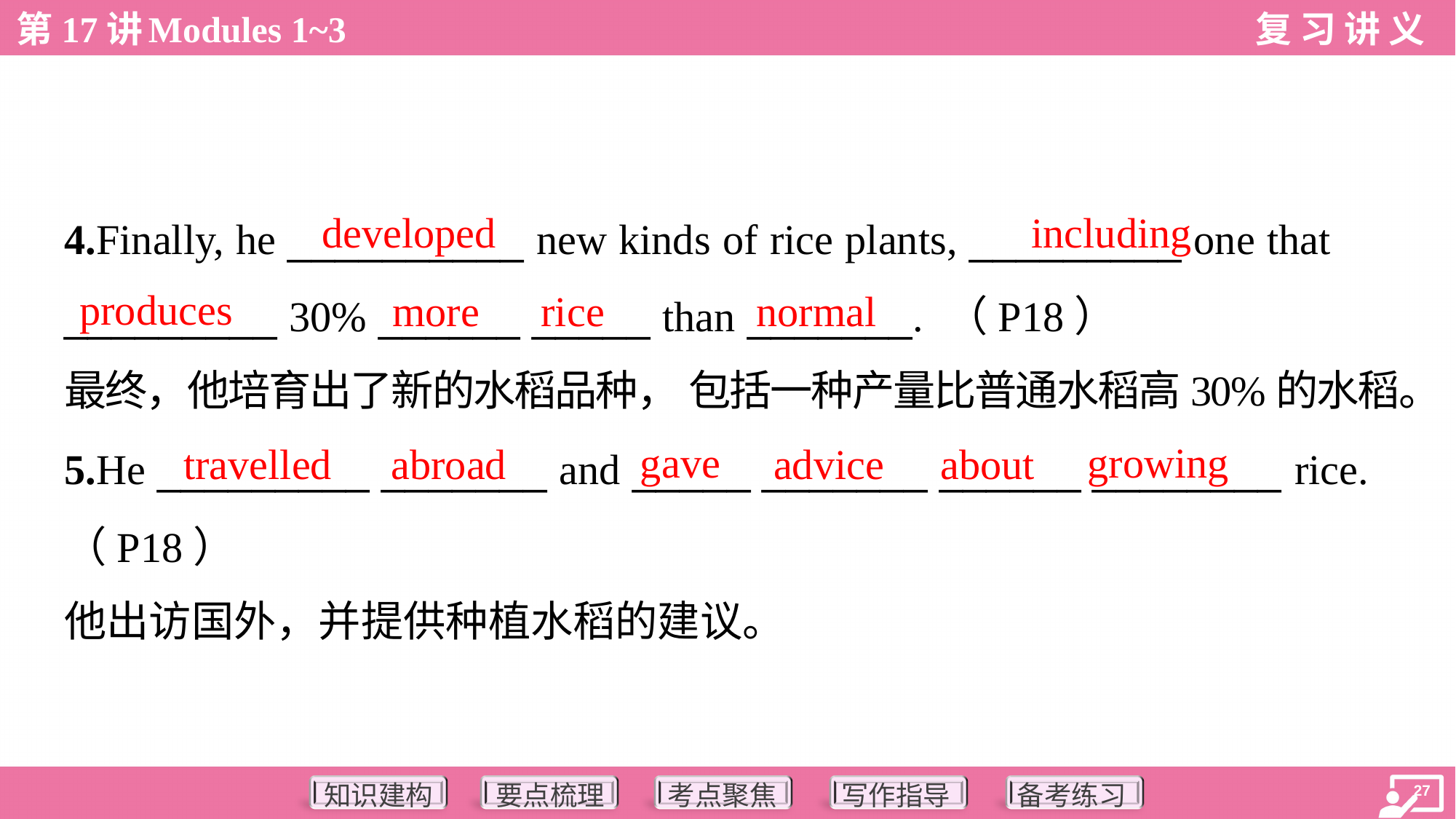

developed
including
4.Finally, he __________ new kinds of rice plants, _________ one that
_________ 30% ______ _____ than _______. （P18）
最终，他培育出了新的水稻品种， 包括一种产量比普通水稻高30%的水稻。
produces
more
rice
normal
gave
growing
travelled
abroad
advice
about
5.He _________ _______ and _____ _______ ______ ________ rice.
（P18）
他出访国外，并提供种植水稻的建议。